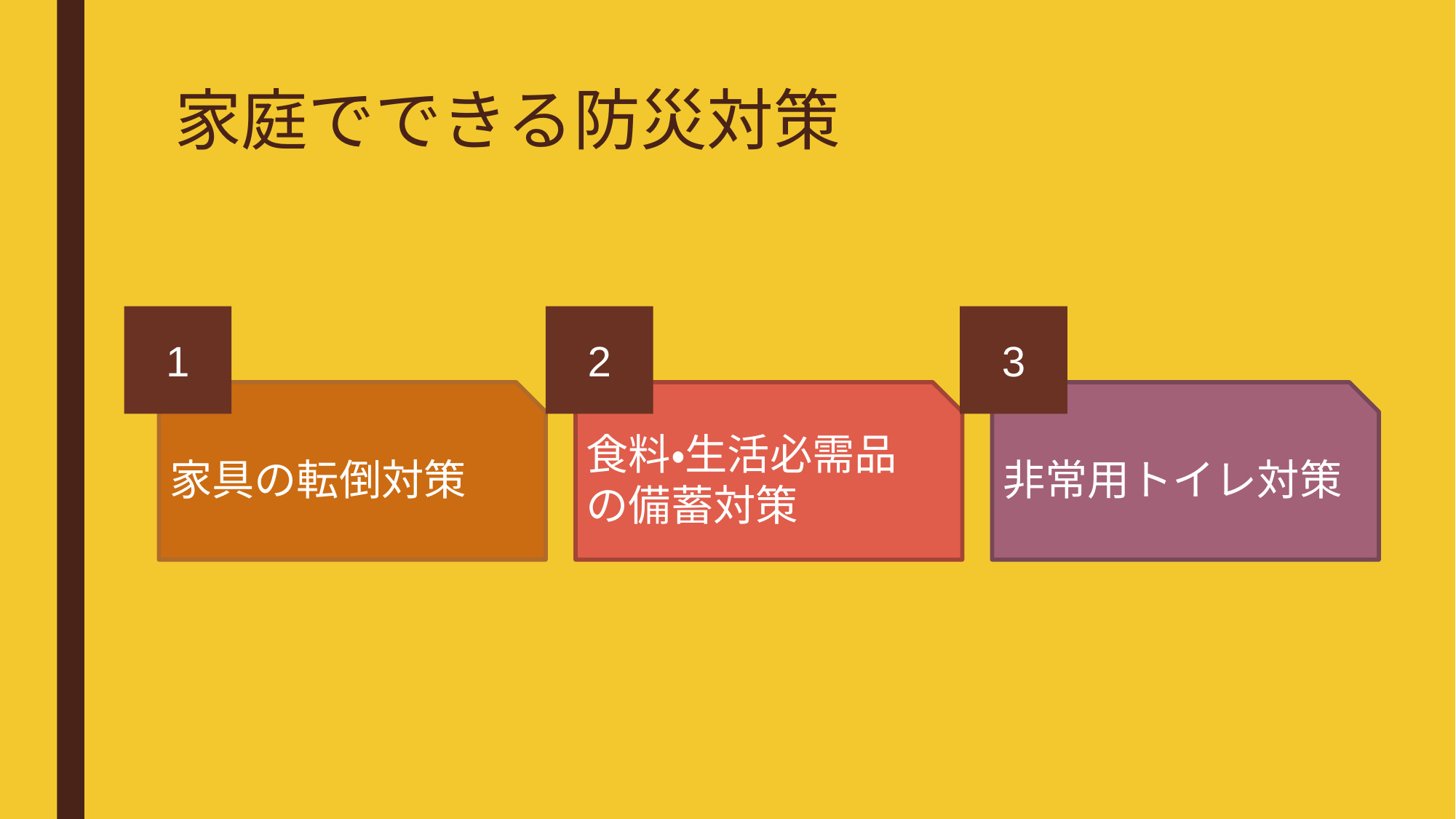

# 家庭でできる防災対策
1
2
3
家具の転倒対策
食料・生活必需品の備蓄対策
非常用トイレ対策